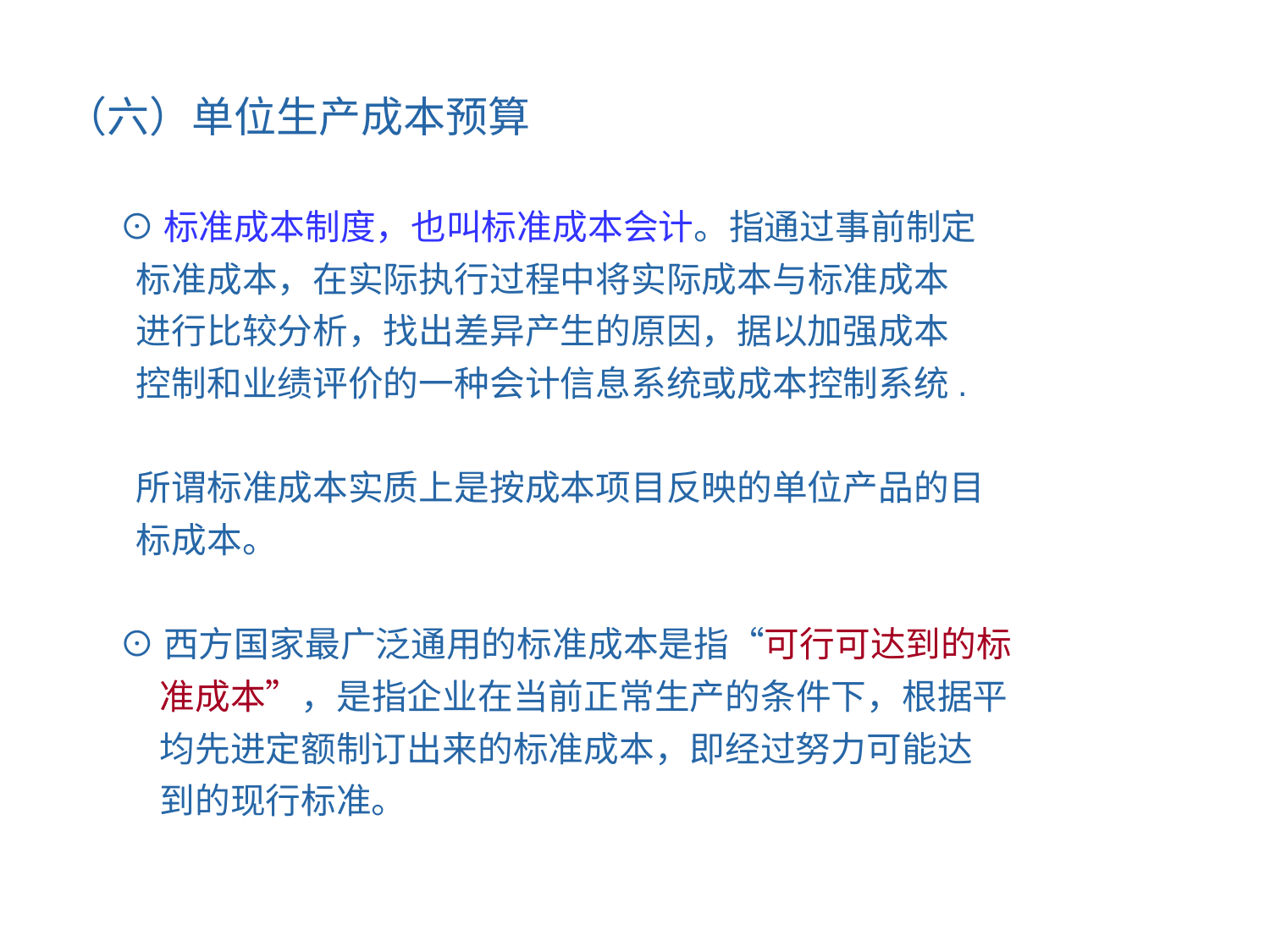

（六）单位生产成本预算

       ⊙标准成本制度，也叫标准成本会计。指通过事前制定
        标准成本，在实际执行过程中将实际成本与标准成本
        进行比较分析，找出差异产生的原因，据以加强成本
        控制和业绩评价的一种会计信息系统或成本控制系统.

        所谓标准成本实质上是按成本项目反映的单位产品的目
        标成本。

       ⊙西方国家最广泛通用的标准成本是指“可行可达到的标
           准成本”，是指企业在当前正常生产的条件下，根据平
           均先进定额制订出来的标准成本，即经过努力可能达
           到的现行标准。